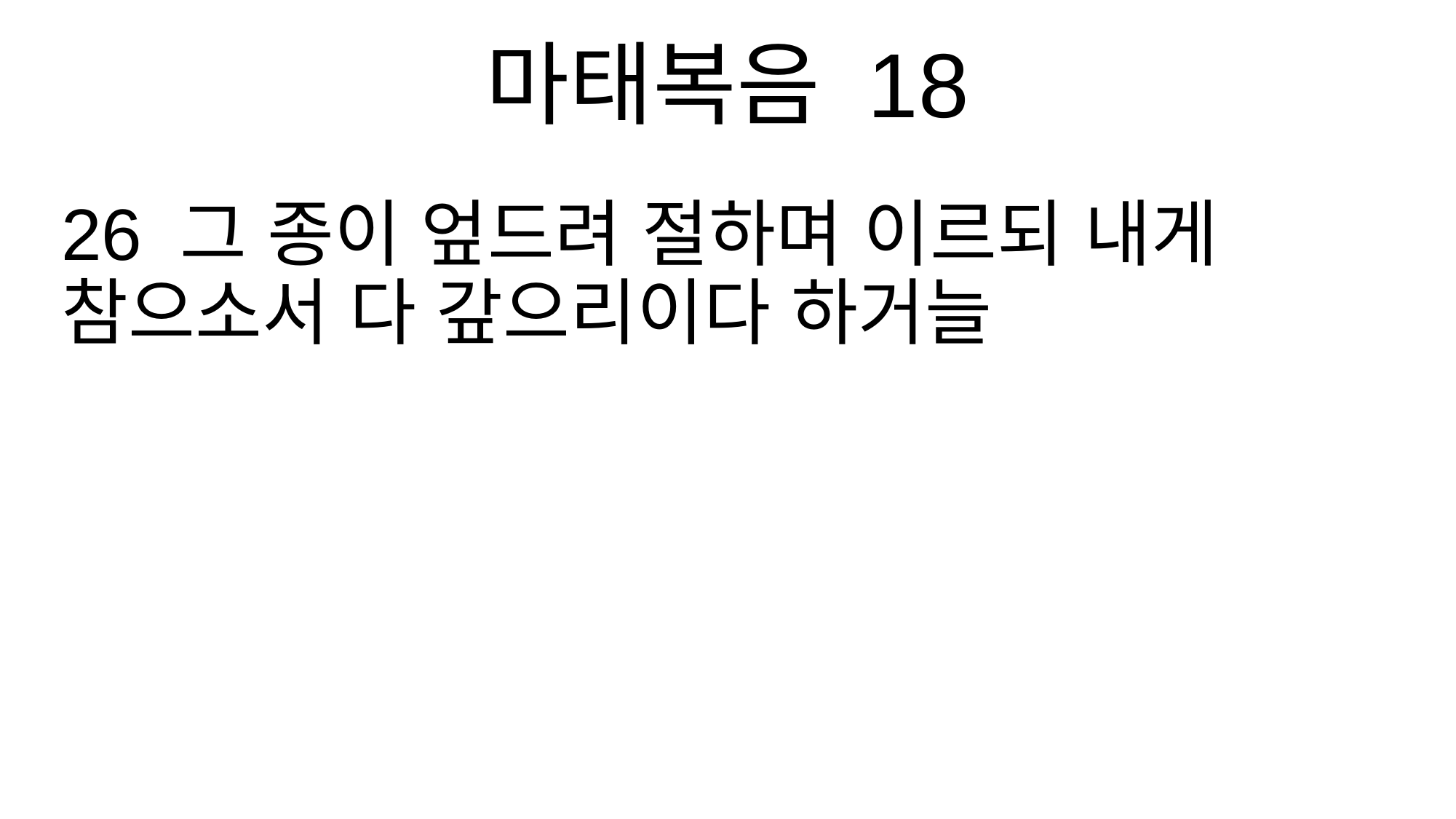

마태복음 18
26 그 종이 엎드려 절하며 이르되 내게 참으소서 다 갚으리이다 하거늘